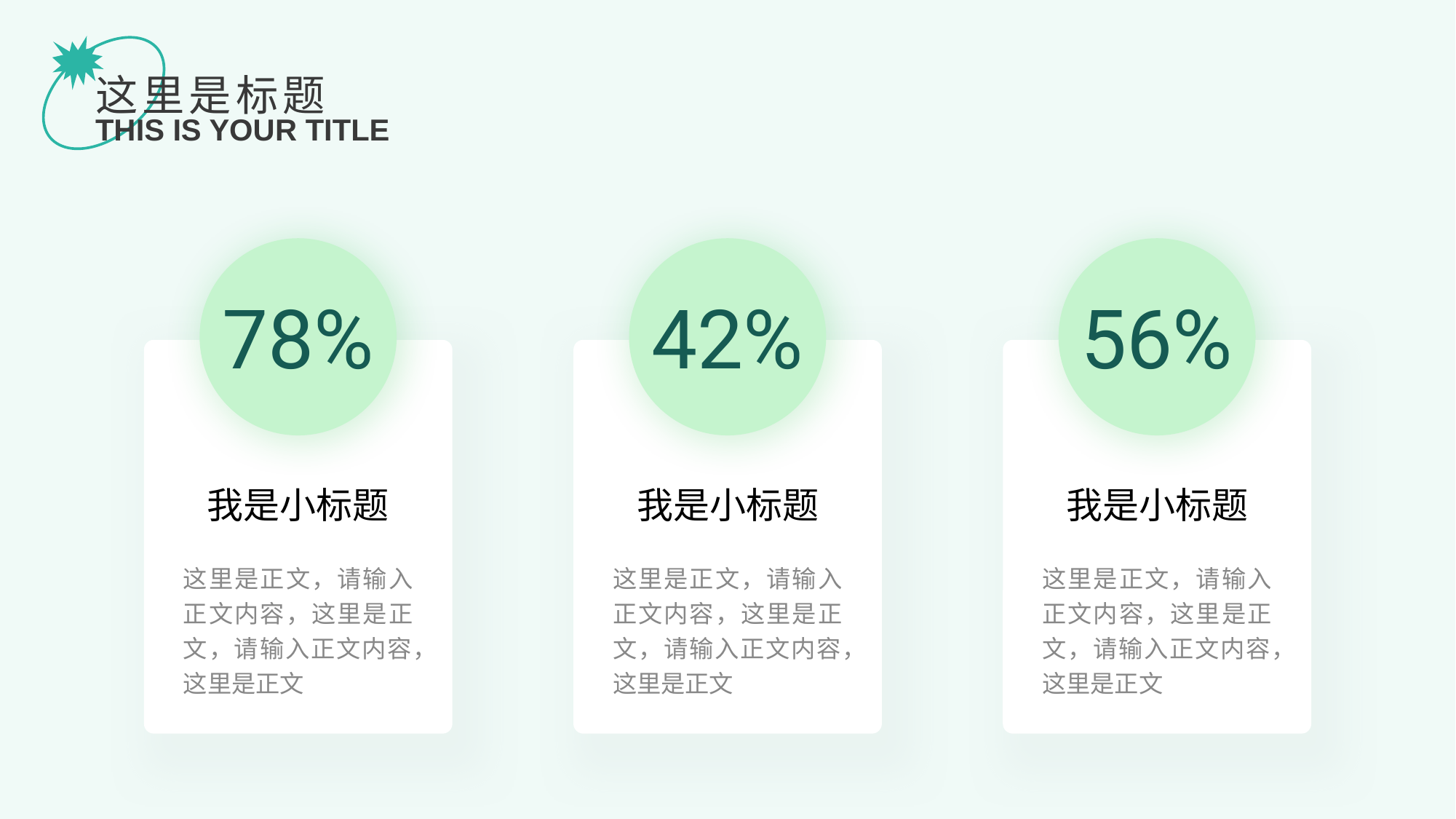

这里是标题
THIS IS YOUR TITLE

78%

我是小标题
这里是正文，请输入正文内容，这里是正文，请输入正文内容，这里是正文

42%

我是小标题
这里是正文，请输入正文内容，这里是正文，请输入正文内容，这里是正文

56%

我是小标题
这里是正文，请输入正文内容，这里是正文，请输入正文内容，这里是正文